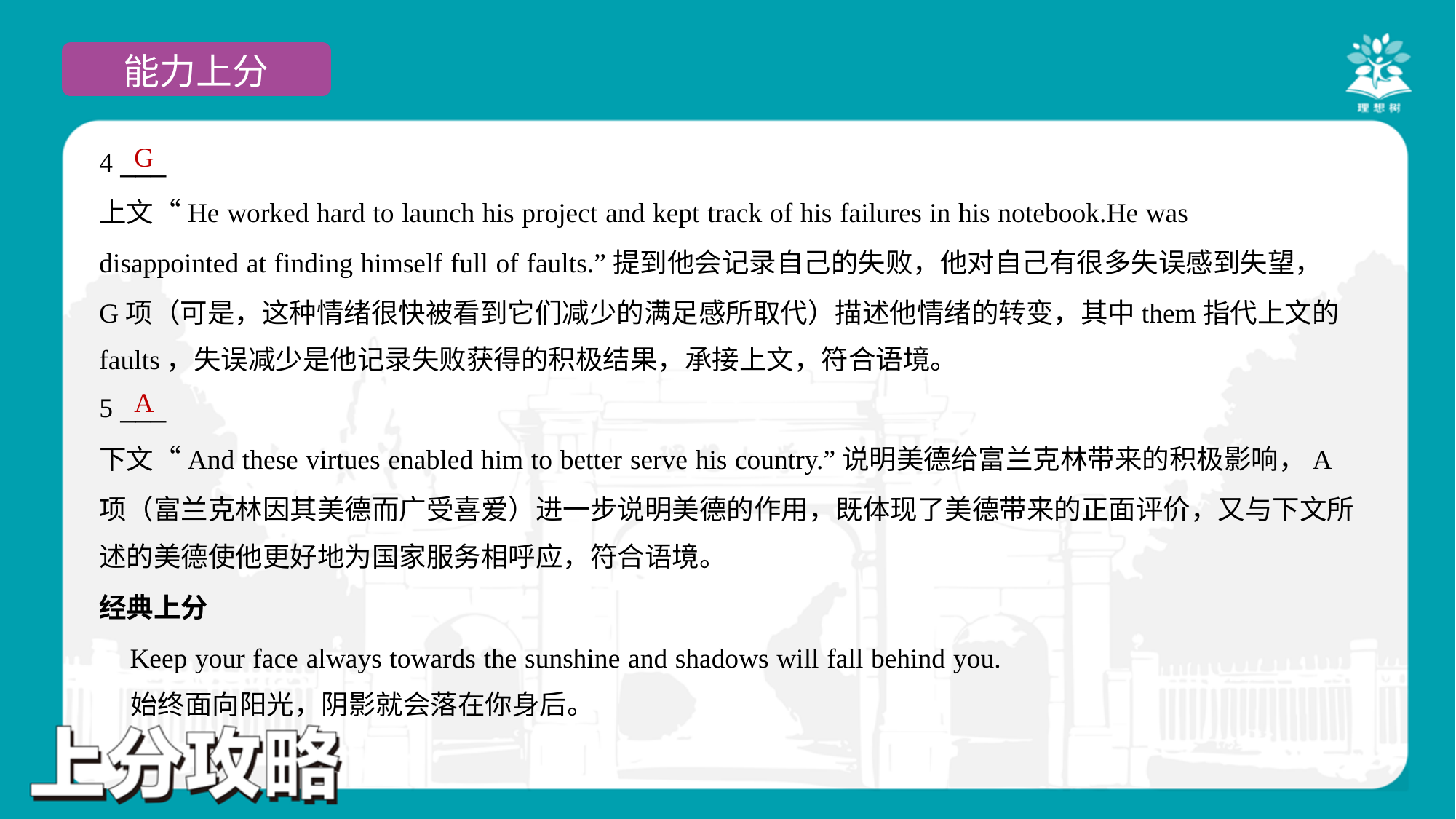

G
4 ___
上文“He worked hard to launch his project and kept track of his failures in his notebook.He was
disappointed at finding himself full of faults.”提到他会记录自己的失败，他对自己有很多失误感到失望，
G项（可是，这种情绪很快被看到它们减少的满足感所取代）描述他情绪的转变，其中them指代上文的
faults，失误减少是他记录失败获得的积极结果，承接上文，符合语境。
A
5 ___
下文“And these virtues enabled him to better serve his country.”说明美德给富兰克林带来的积极影响，A
项（富兰克林因其美德而广受喜爱）进一步说明美德的作用，既体现了美德带来的正面评价，又与下文所
述的美德使他更好地为国家服务相呼应，符合语境。
经典上分
    Keep your face always towards the sunshine and shadows will fall behind you.
    始终面向阳光，阴影就会落在你身后。